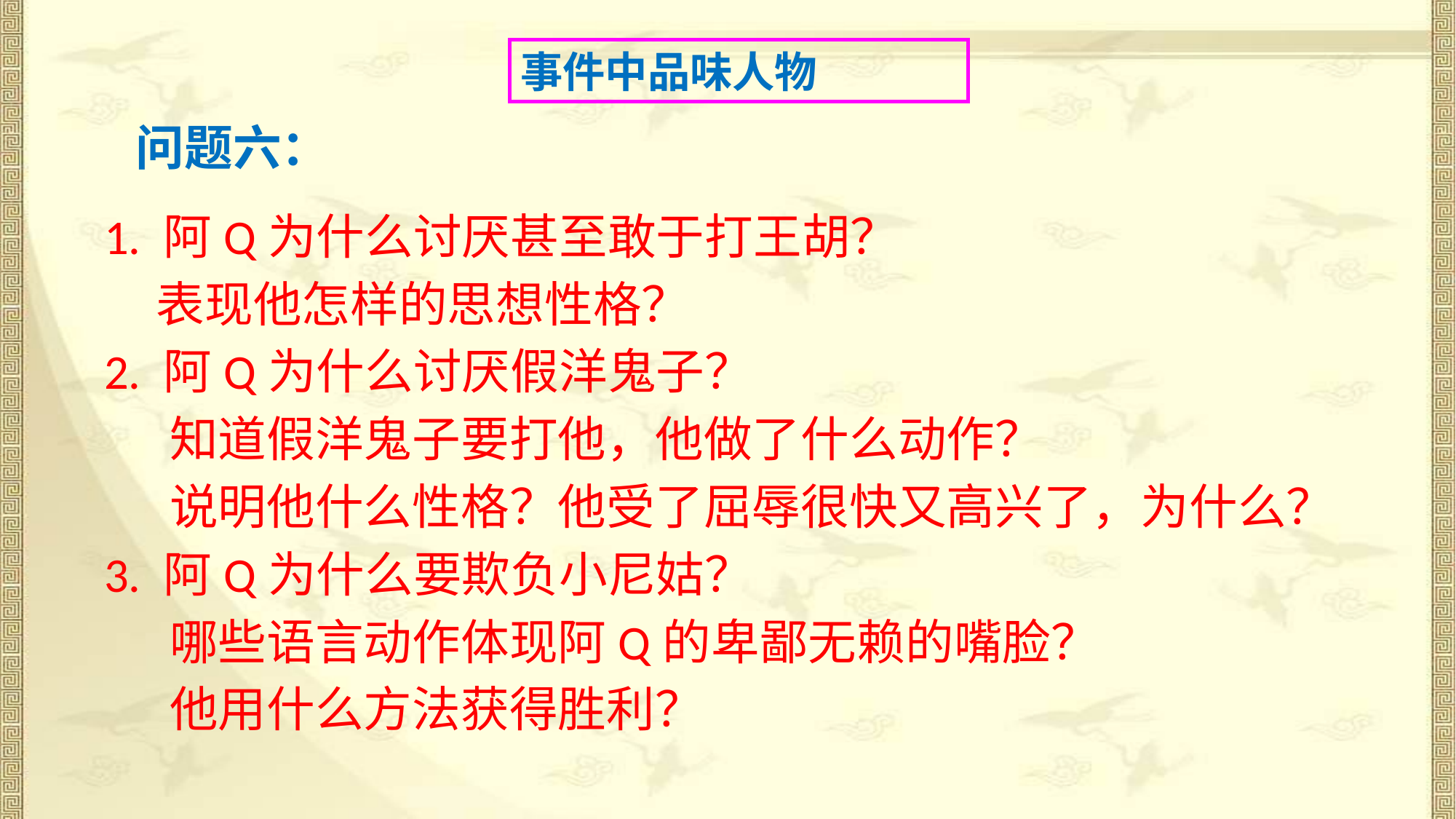

事件中品味人物
问题六：
1. 阿Q为什么讨厌甚至敢于打王胡？
   表现他怎样的思想性格？
2. 阿Q为什么讨厌假洋鬼子？
    知道假洋鬼子要打他，他做了什么动作？
    说明他什么性格？他受了屈辱很快又高兴了，为什么？
3. 阿Q为什么要欺负小尼姑？
    哪些语言动作体现阿Q的卑鄙无赖的嘴脸？
    他用什么方法获得胜利？